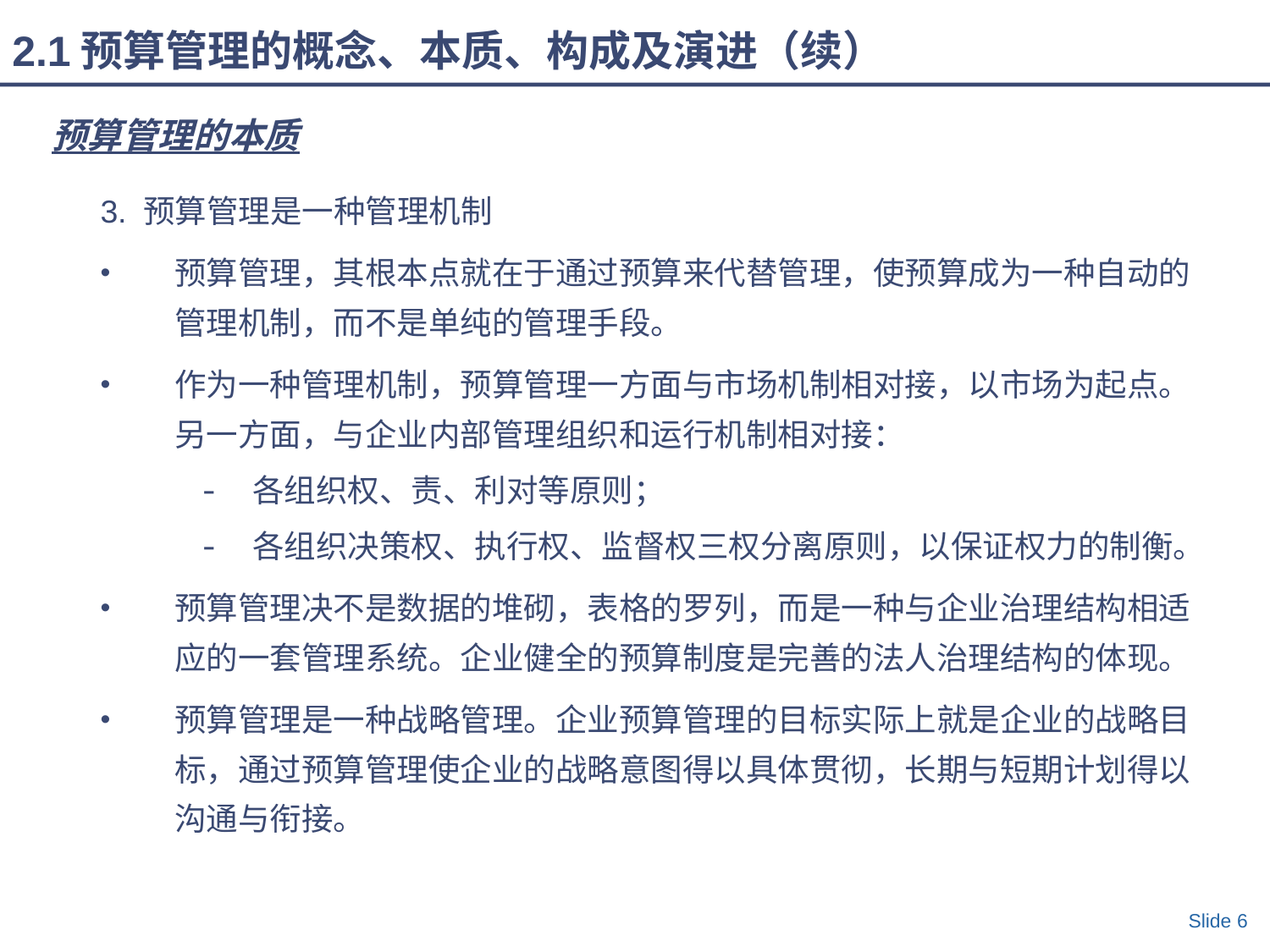

2.1预算管理的概念、本质、构成及演进（续）

预算管理的本质
3. 预算管理是一种管理机制
预算管理，其根本点就在于通过预算来代替管理，使预算成为一种自动的管理机制，而不是单纯的管理手段。
作为一种管理机制，预算管理一方面与市场机制相对接，以市场为起点。另一方面，与企业内部管理组织和运行机制相对接：
各组织权、责、利对等原则；
各组织决策权、执行权、监督权三权分离原则，以保证权力的制衡。
预算管理决不是数据的堆砌，表格的罗列，而是一种与企业治理结构相适应的一套管理系统。企业健全的预算制度是完善的法人治理结构的体现。
预算管理是一种战略管理。企业预算管理的目标实际上就是企业的战略目标，通过预算管理使企业的战略意图得以具体贯彻，长期与短期计划得以沟通与衔接。
Slide 6